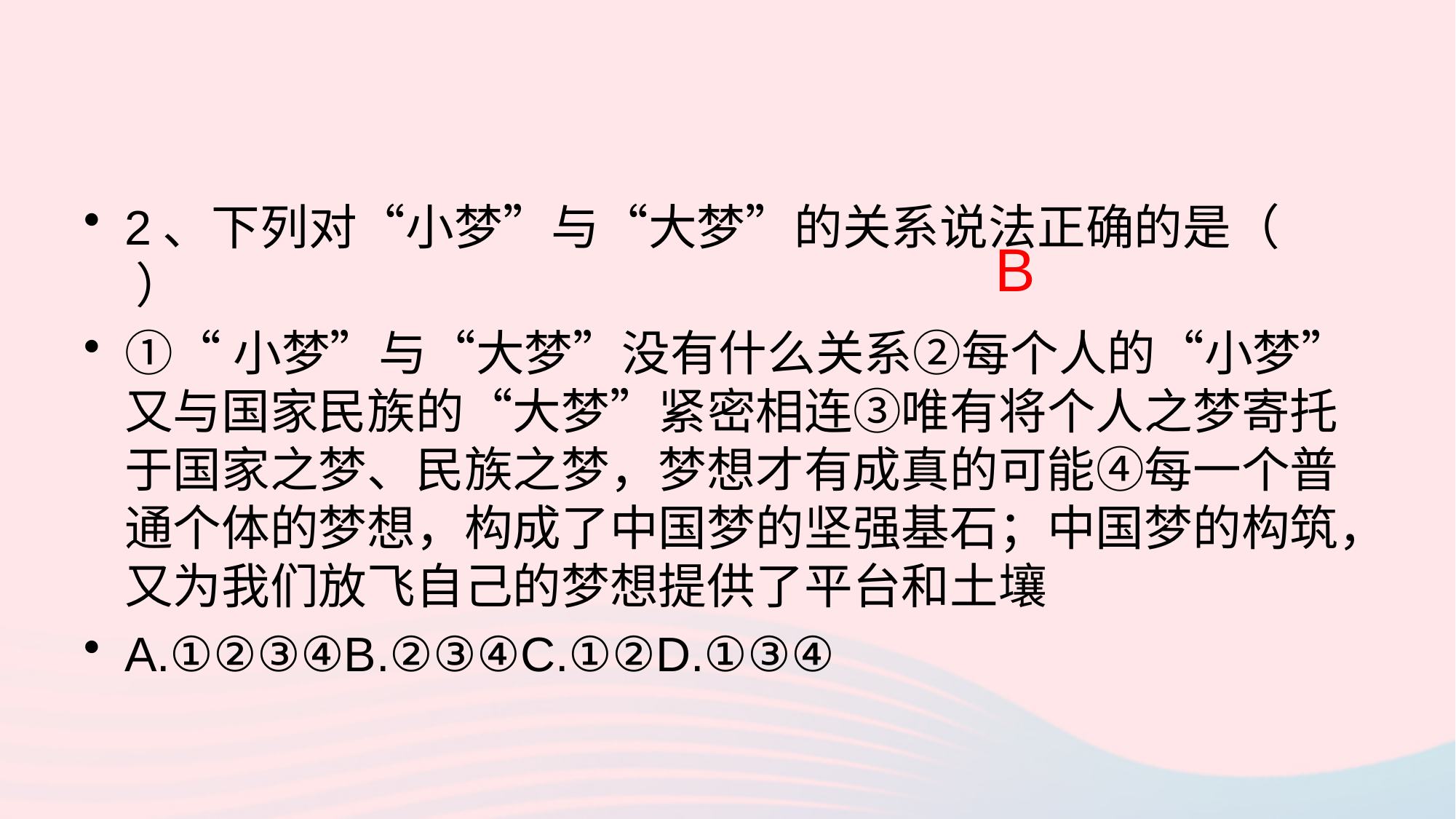

2、下列对“小梦”与“大梦”的关系说法正确的是（      ）
①“小梦”与“大梦”没有什么关系②每个人的“小梦”又与国家民族的“大梦”紧密相连③唯有将个人之梦寄托于国家之梦、民族之梦，梦想才有成真的可能④每一个普通个体的梦想，构成了中国梦的坚强基石；中国梦的构筑，又为我们放飞自己的梦想提供了平台和土壤
A.①②③④B.②③④C.①②D.①③④
B